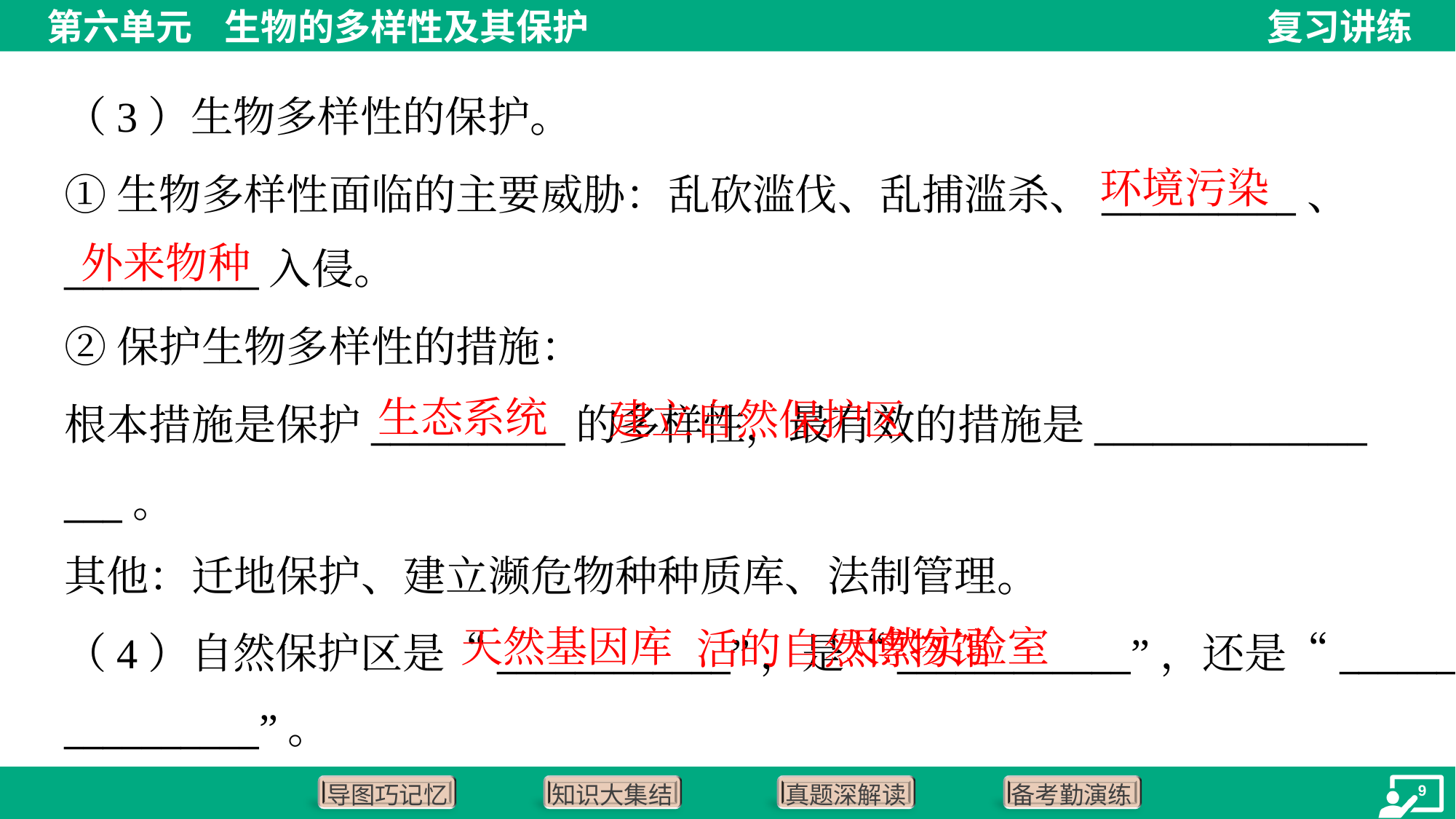

（3）生物多样性的保护。
环境污染
①生物多样性面临的主要威胁：乱砍滥伐、乱捕滥杀、__________、
__________入侵。
外来物种
②保护生物多样性的措施：
根本措施是保护__________的多样性，最有效的措施是______________
___。
其他：迁地保护、建立濒危物种种质库、法制管理。
                                                 建立自然保护区
生态系统
                                                         活的自然博物馆
天然基因库
天然实验室
（4）自然保护区是“____________”，是“____________”，还是“_______
__________”。